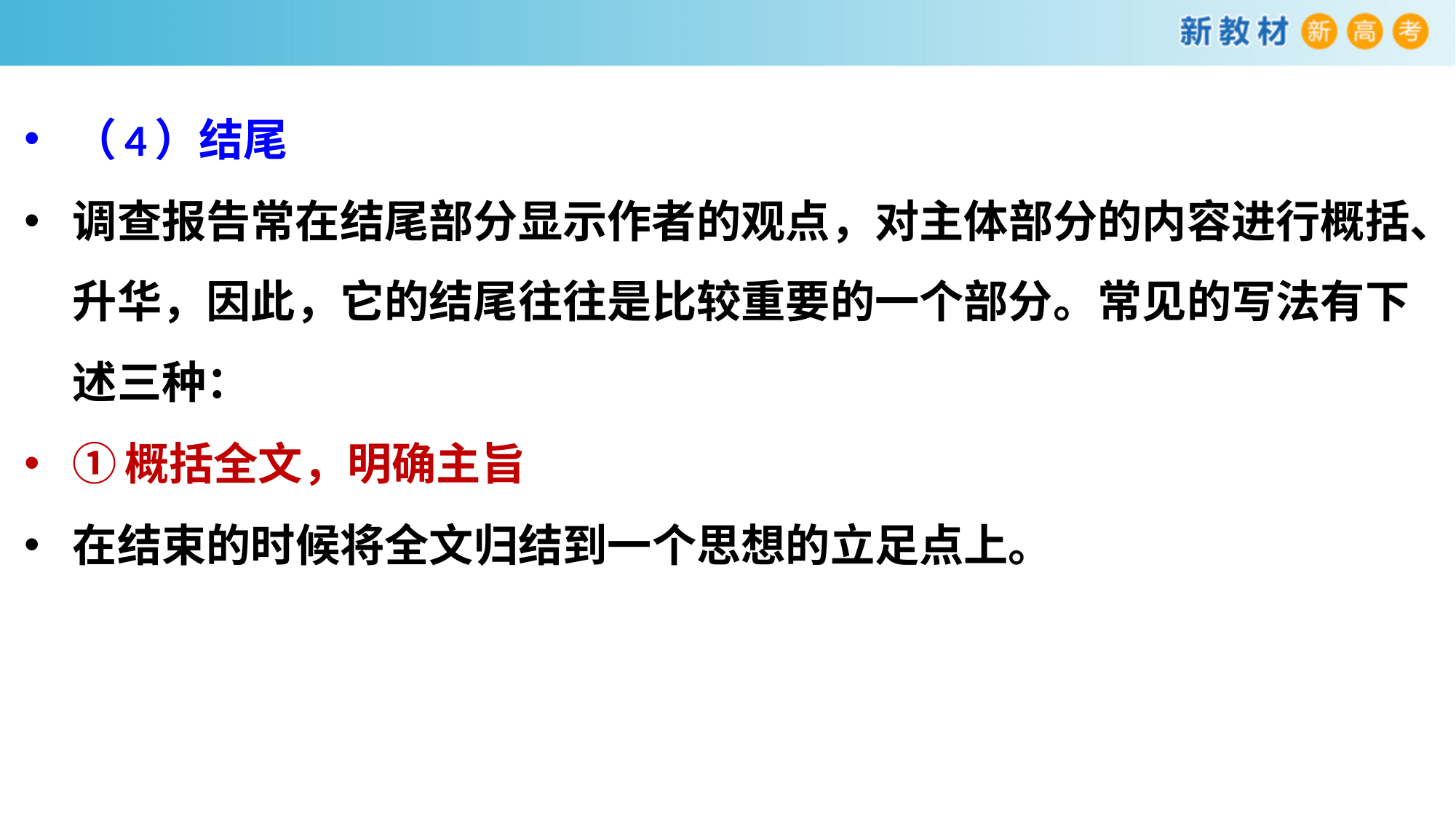

（4）结尾
调查报告常在结尾部分显示作者的观点，对主体部分的内容进行概括、升华，因此，它的结尾往往是比较重要的一个部分。常见的写法有下述三种：
①概括全文，明确主旨
在结束的时候将全文归结到一个思想的立足点上。